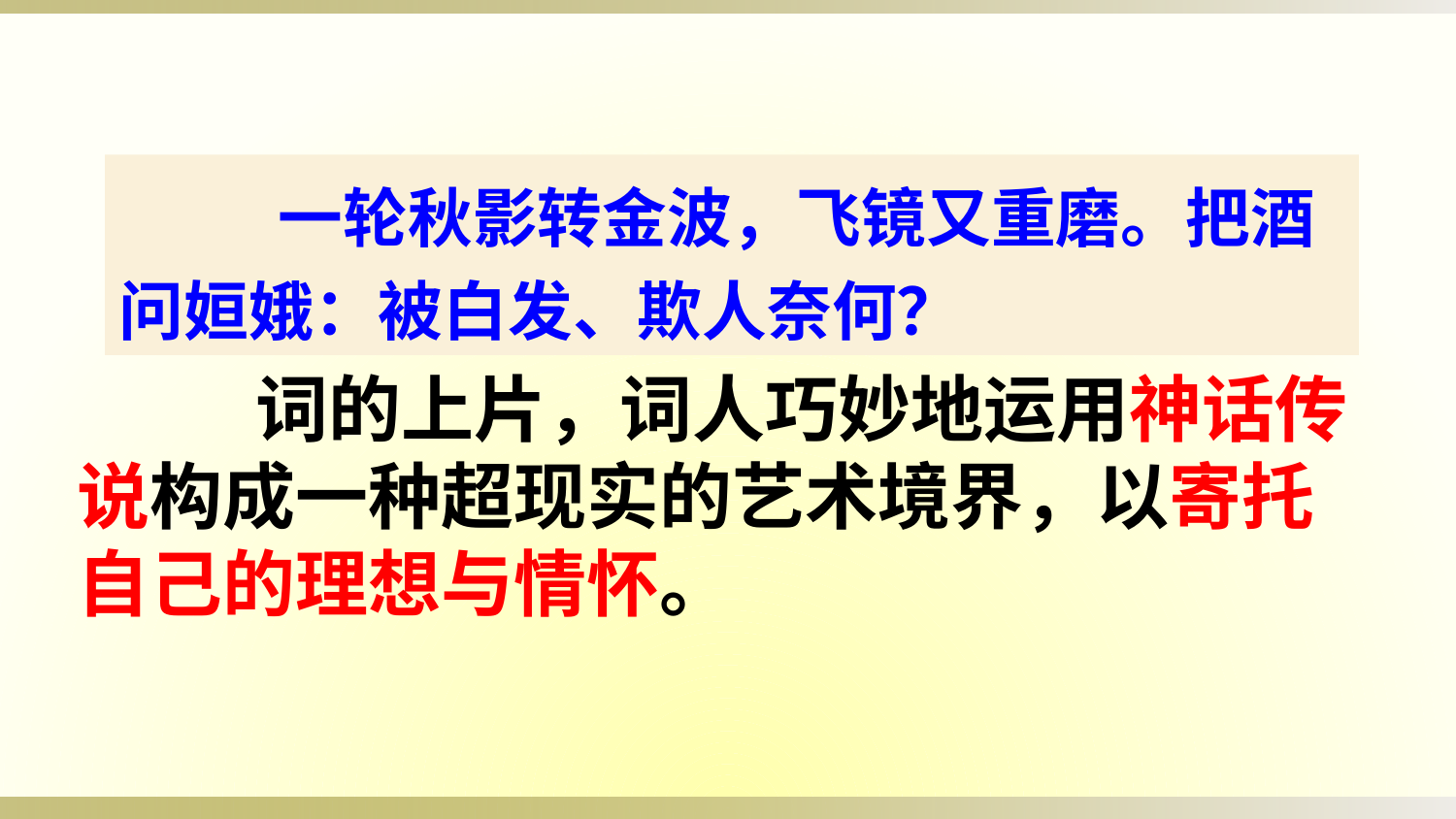

一轮秋影转金波，飞镜又重磨。把酒问姮娥：被白发、欺人奈何？
        词的上片，词人巧妙地运用神话传说构成一种超现实的艺术境界，以寄托自己的理想与情怀。